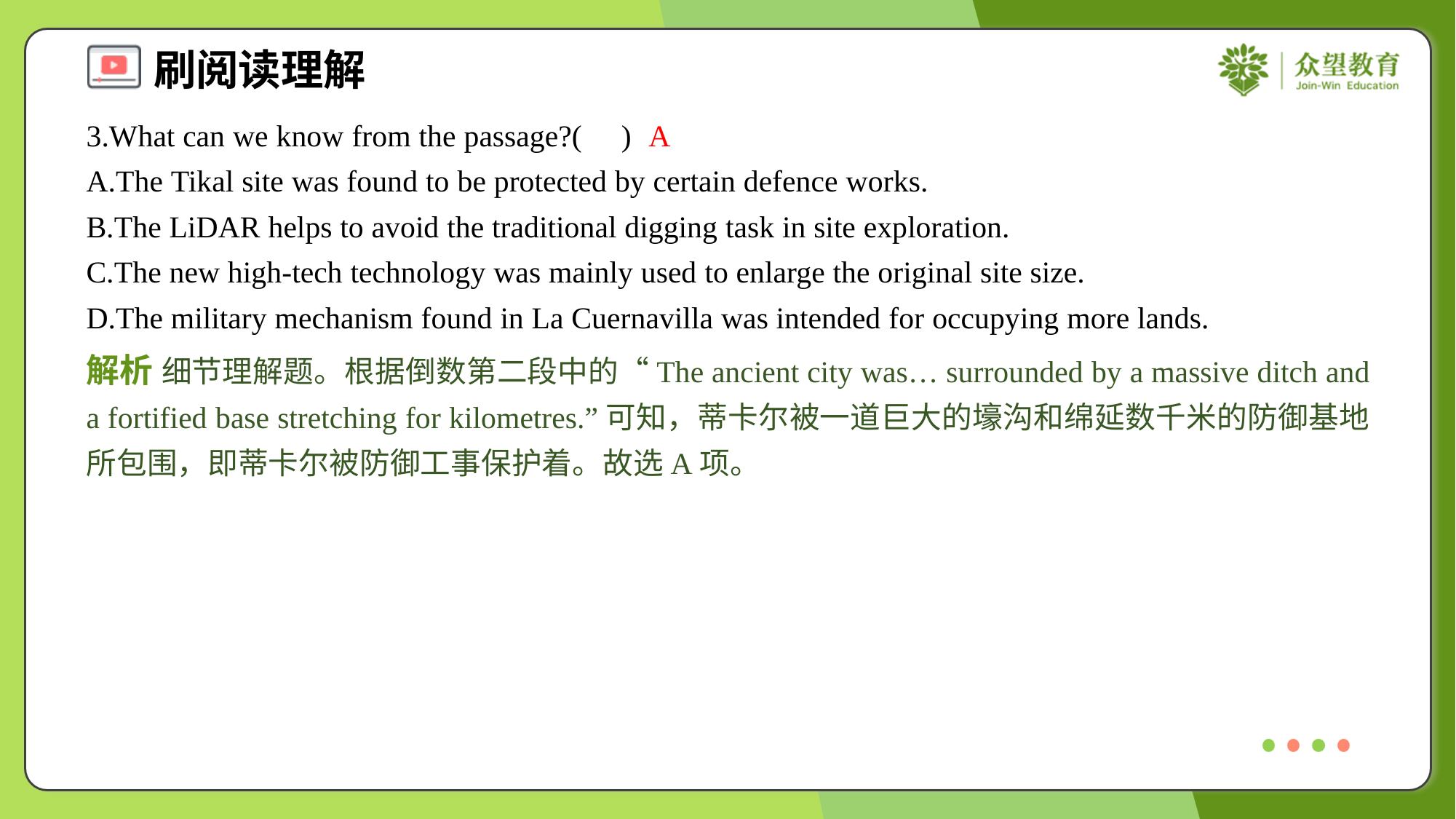

3.What can we know from the passage?(     )
A
A.The Tikal site was found to be protected by certain defence works.
B.The LiDAR helps to avoid the traditional digging task in site exploration.
C.The new high-tech technology was mainly used to enlarge the original site size.
D.The military mechanism found in La Cuernavilla was intended for occupying more lands.
解析 细节理解题。根据倒数第二段中的“The ancient city was… surrounded by a massive ditch and a fortified base stretching for kilometres.”可知，蒂卡尔被一道巨大的壕沟和绵延数千米的防御基地所包围，即蒂卡尔被防御工事保护着。故选A项。